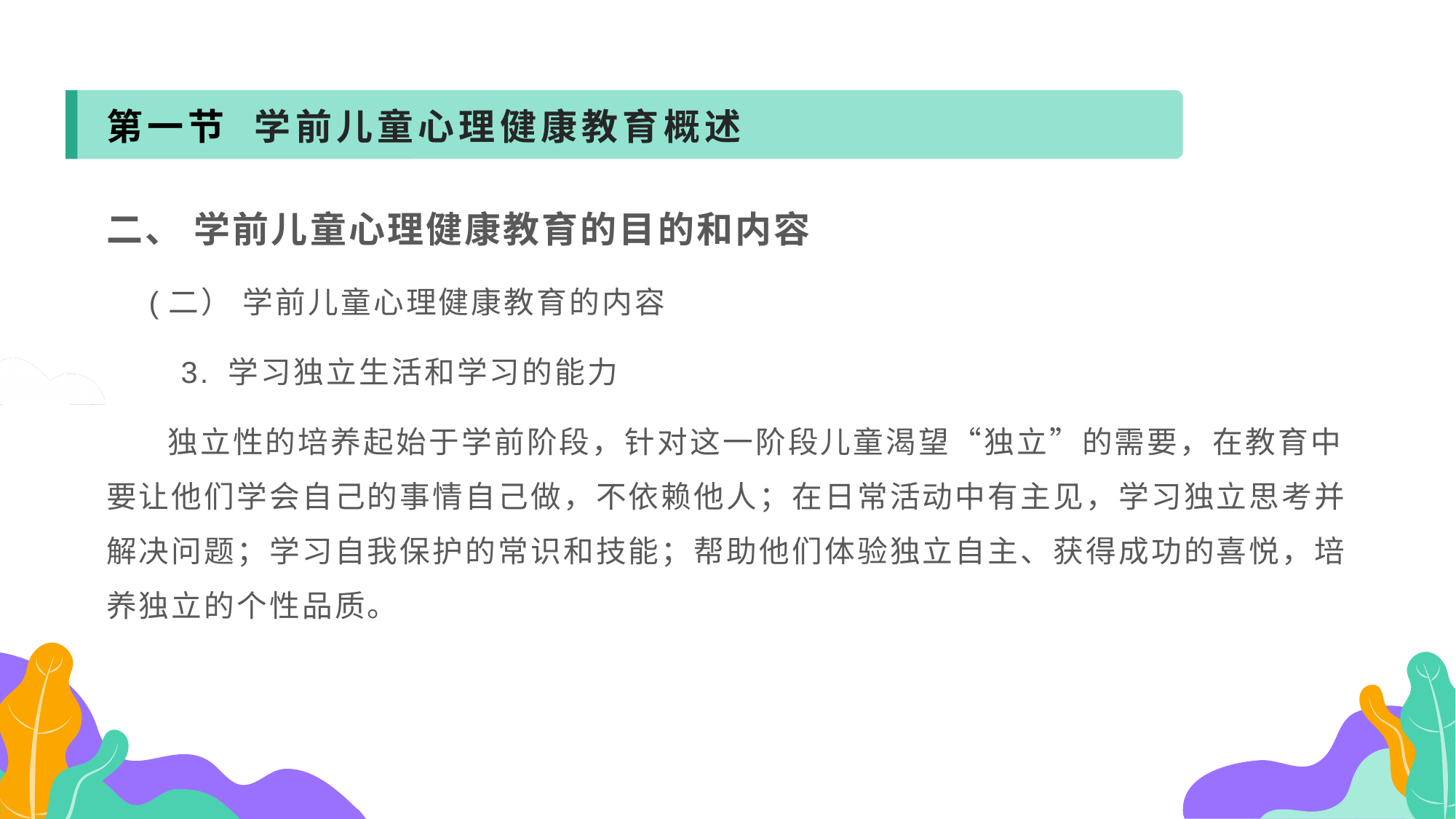

第一节  学前儿童心理健康教育概述
二、 学前儿童心理健康教育的目的和内容
    (二） 学前儿童心理健康教育的内容
       3. 学习独立生活和学习的能力
      独立性的培养起始于学前阶段，针对这一阶段儿童渴望“独立”的需要，在教育中要让他们学会自己的事情自己做，不依赖他人；在日常活动中有主见，学习独立思考并解决问题；学习自我保护的常识和技能；帮助他们体验独立自主、获得成功的喜悦，培养独立的个性品质。